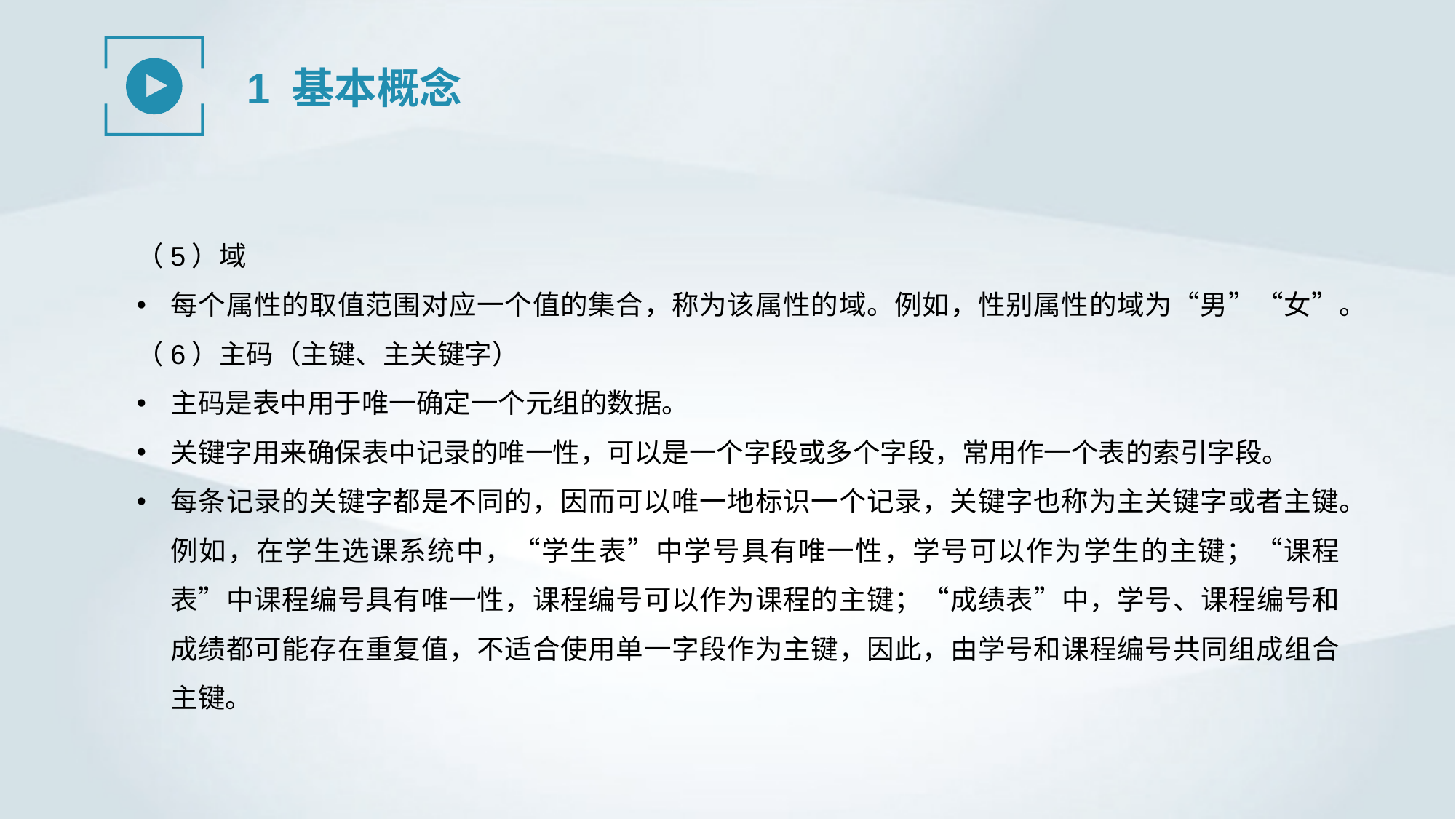

1 基本概念
（5）域
每个属性的取值范围对应一个值的集合，称为该属性的域。例如，性别属性的域为“男”“女”。
（6）主码（主键、主关键字）
主码是表中用于唯一确定一个元组的数据。
关键字用来确保表中记录的唯一性，可以是一个字段或多个字段，常用作一个表的索引字段。
每条记录的关键字都是不同的，因而可以唯一地标识一个记录，关键字也称为主关键字或者主键。例如，在学生选课系统中，“学生表”中学号具有唯一性，学号可以作为学生的主键；“课程表”中课程编号具有唯一性，课程编号可以作为课程的主键；“成绩表”中，学号、课程编号和成绩都可能存在重复值，不适合使用单一字段作为主键，因此，由学号和课程编号共同组成组合主键。